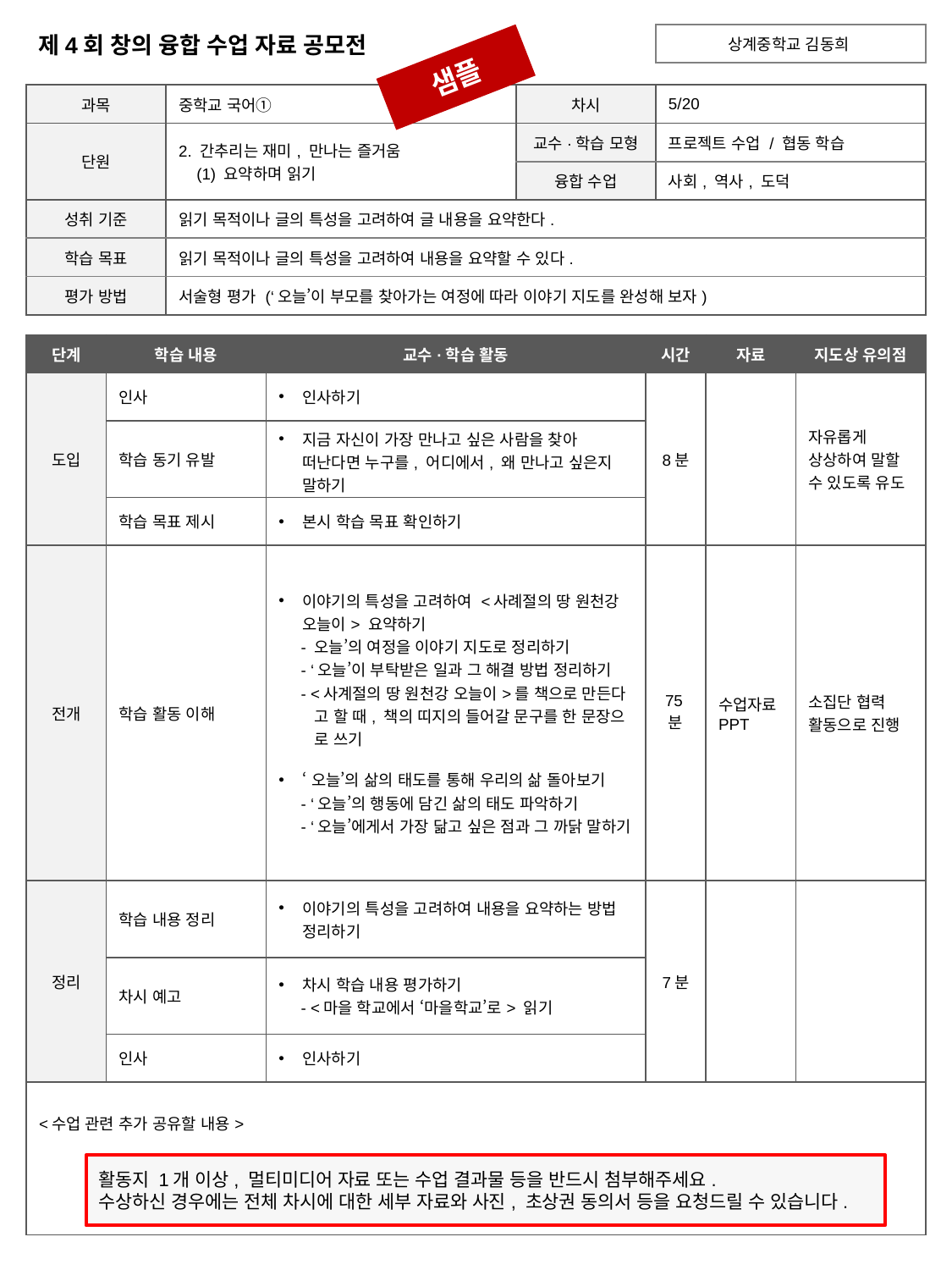

제4회 창의 융합 수업 자료 공모전
| 상계중학교 김동희 |
| --- |
샘플
| 과목 | 중학교 국어① | 차시 | 5/20 |
| --- | --- | --- | --- |
| 단원 | 2. 간추리는 재미, 만나는 즐거움 (1) 요약하며 읽기 | 교수·학습 모형 | 프로젝트 수업 / 협동 학습 |
|  |  | 융합 수업 | 사회, 역사, 도덕 |
| 성취 기준 | 읽기 목적이나 글의 특성을 고려하여 글 내용을 요약한다. |  |  |
| 학습 목표 | 읽기 목적이나 글의 특성을 고려하여 내용을 요약할 수 있다. |  |  |
| 평가 방법 | 서술형 평가 (‘오늘’이 부모를 찾아가는 여정에 따라 이야기 지도를 완성해 보자) |  |  |
| 단계 | 학습 내용 | 교수·학습 활동 | 시간 | 자료 | 지도상 유의점 |
| --- | --- | --- | --- | --- | --- |
| 도입 | 인사 | 인사하기 | 8분 |  | 자유롭게 상상하여 말할 수 있도록 유도 |
|  | 학습 동기 유발 | 지금 자신이 가장 만나고 싶은 사람을 찾아 떠난다면 누구를, 어디에서, 왜 만나고 싶은지 말하기 |  |  |  |
|  | 학습 목표 제시 | 본시 학습 목표 확인하기 |  |  |  |
| 전개 | 학습 활동 이해 | 이야기의 특성을 고려하여 <사례절의 땅 원천강 오늘이> 요약하기 - 오늘’의 여정을 이야기 지도로 정리하기 - ‘오늘’이 부탁받은 일과 그 해결 방법 정리하기 - <사계절의 땅 원천강 오늘이>를 책으로 만든다 고 할 때, 책의 띠지의 들어갈 문구를 한 문장으 로 쓰기 ‘오늘’의 삶의 태도를 통해 우리의 삶 돌아보기 - ‘오늘’의 행동에 담긴 삶의 태도 파악하기 - ‘오늘’에게서 가장 닮고 싶은 점과 그 까닭 말하기 | 75분 | 수업자료 PPT | 소집단 협력 활동으로 진행 |
| 정리 | 학습 내용 정리 | 이야기의 특성을 고려하여 내용을 요약하는 방법 정리하기 | 7분 |  |  |
|  | 차시 예고 | 차시 학습 내용 평가하기 - <마을 학교에서 ‘마을학교’로> 읽기 |  |  |  |
|  | 인사 | 인사하기 |  |  |  |
| <수업 관련 추가 공유할 내용> |  |  |  |  |  |
활동지 1개 이상, 멀티미디어 자료 또는 수업 결과물 등을 반드시 첨부해주세요.
수상하신 경우에는 전체 차시에 대한 세부 자료와 사진, 초상권 동의서 등을 요청드릴 수 있습니다.